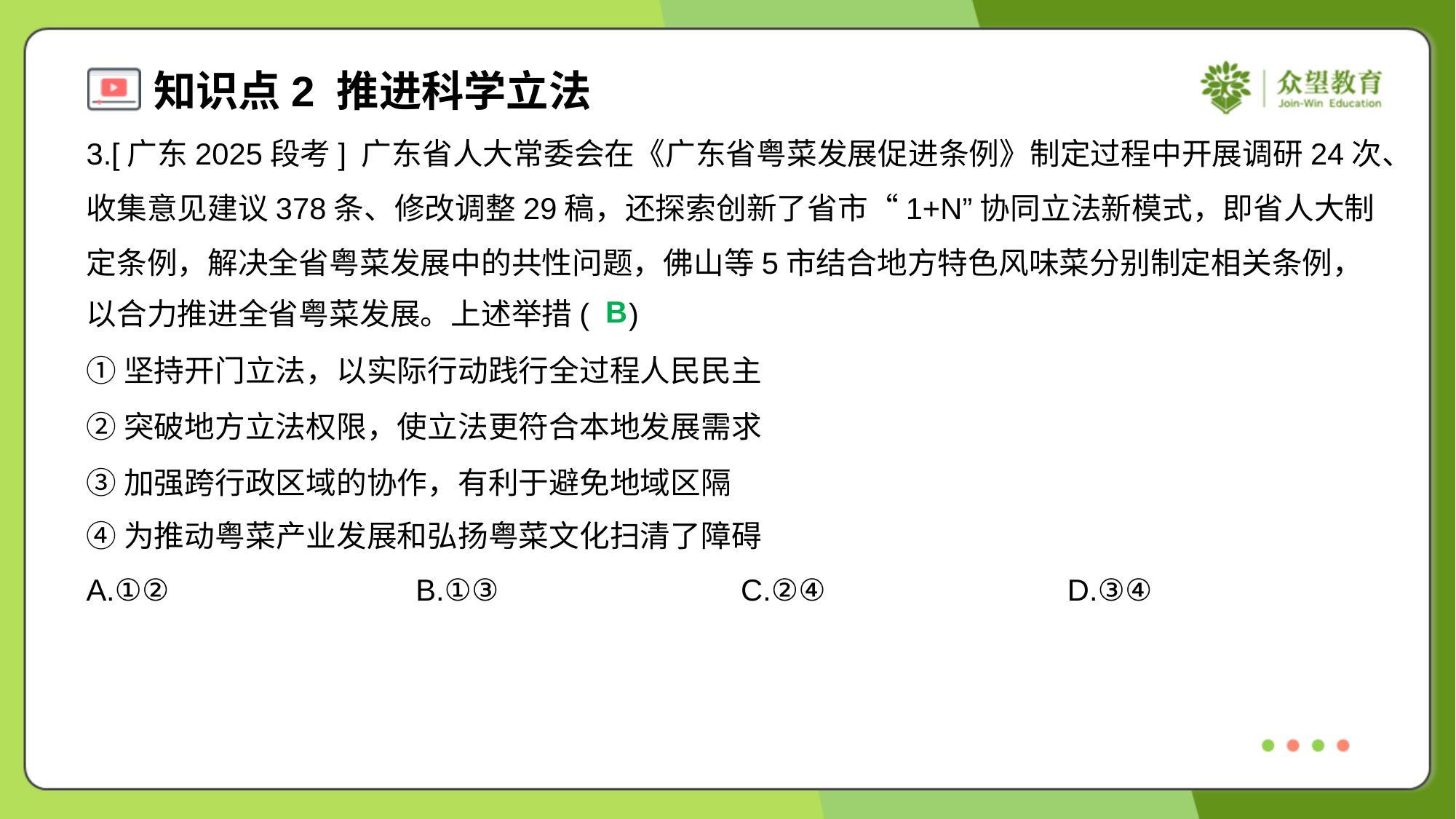

3.[广东2025段考] 广东省人大常委会在《广东省粤菜发展促进条例》制定过程中开展调研24次、
收集意见建议378条、修改调整29稿，还探索创新了省市“1+N”协同立法新模式，即省人大制
定条例，解决全省粤菜发展中的共性问题，佛山等5市结合地方特色风味菜分别制定相关条例，
以合力推进全省粤菜发展。上述举措(     )
B
①坚持开门立法，以实际行动践行全过程人民民主
②突破地方立法权限，使立法更符合本地发展需求
③加强跨行政区域的协作，有利于避免地域区隔
④为推动粤菜产业发展和弘扬粤菜文化扫清了障碍
A.①②	B.①③	C.②④	D.③④